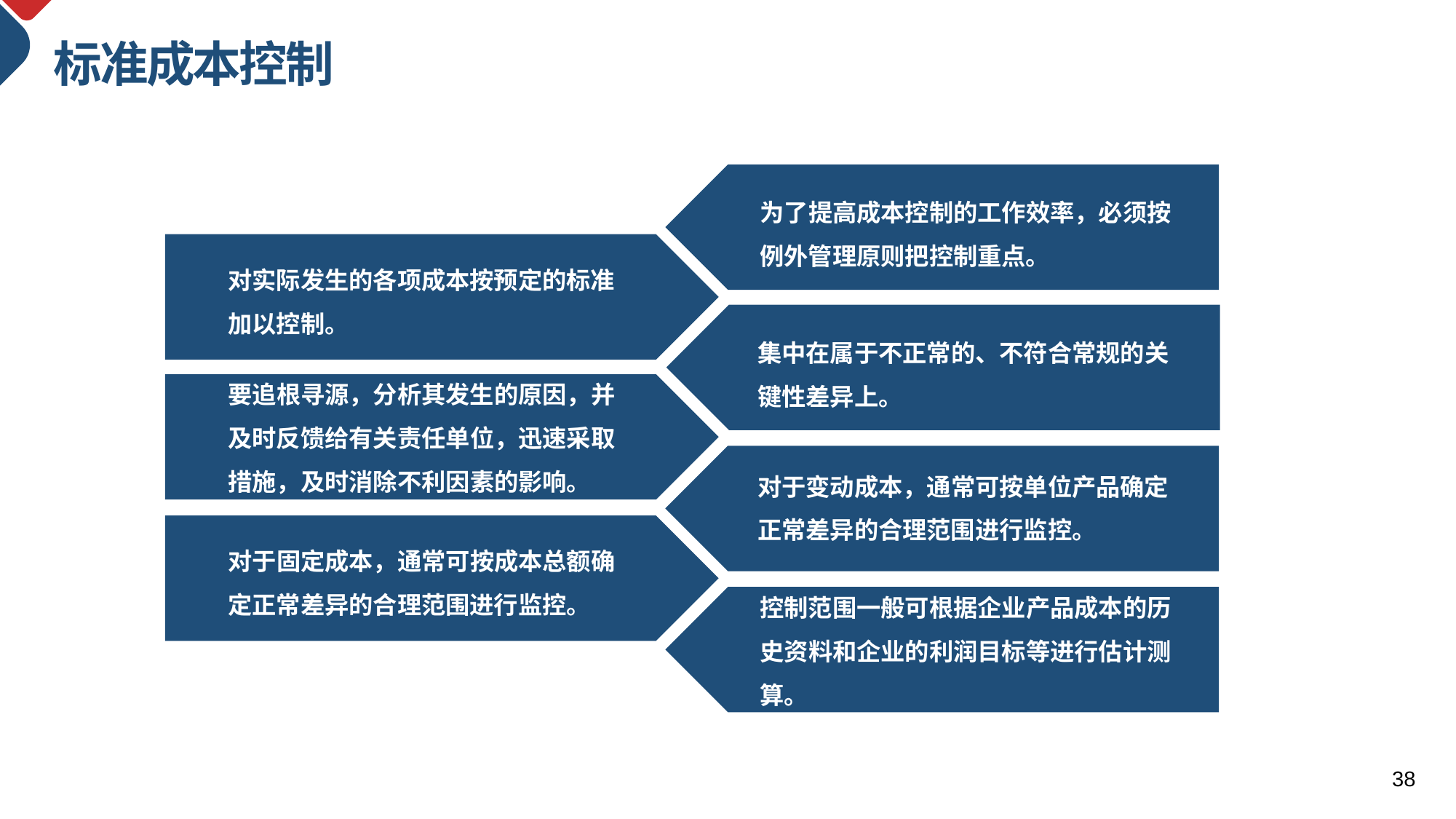

标准成本控制

为了提高成本控制的工作效率，必须按例外管理原则把控制重点。

对实际发生的各项成本按预定的标准加以控制。

集中在属于不正常的、不符合常规的关键性差异上。
要追根寻源，分析其发生的原因，并及时反馈给有关责任单位，迅速采取措施，及时消除不利因素的影响。

对于变动成本，通常可按单位产品确定正常差异的合理范围进行监控。

对于固定成本，通常可按成本总额确定正常差异的合理范围进行监控。
控制范围一般可根据企业产品成本的历史资料和企业的利润目标等进行估计测算。